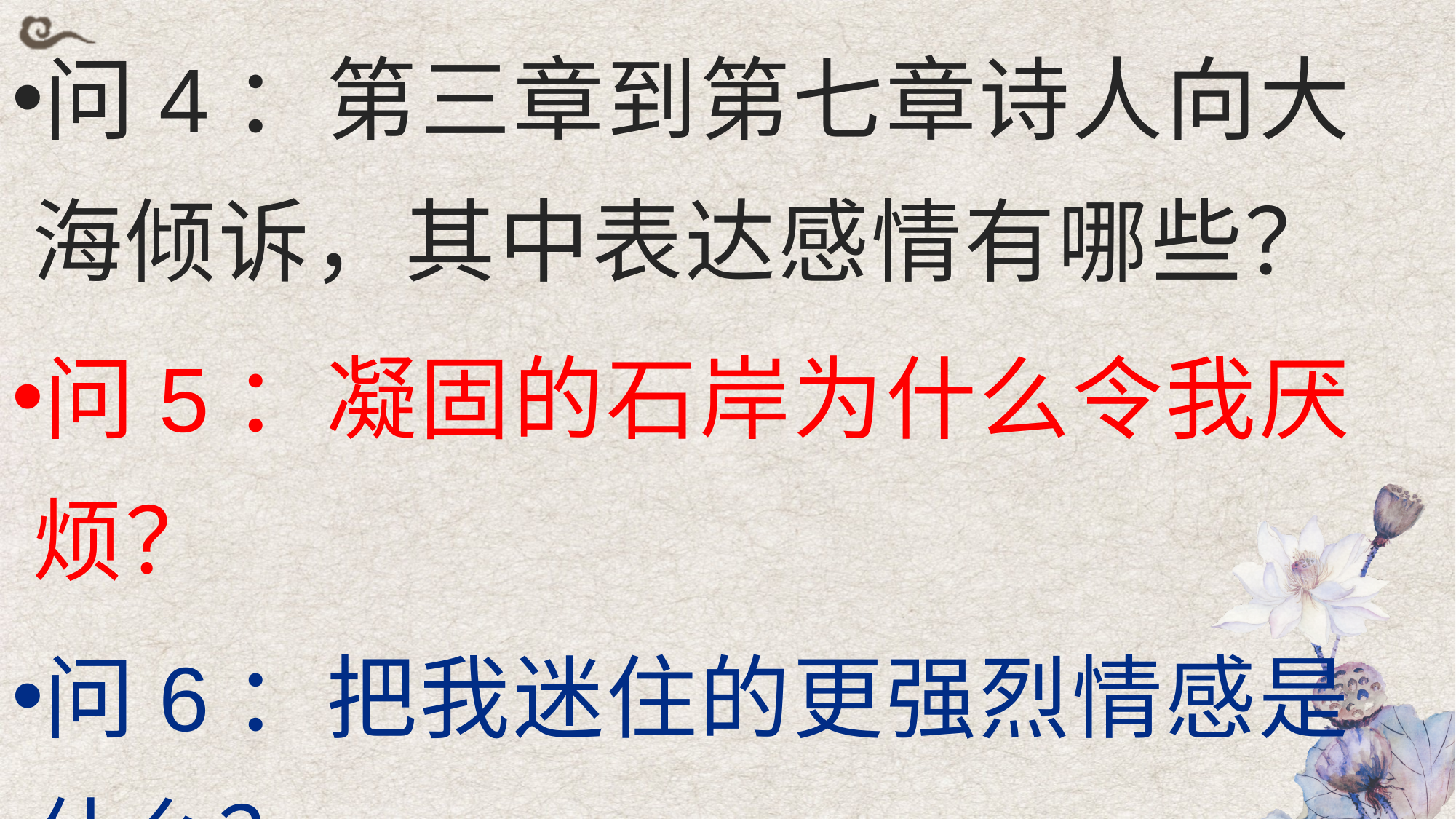

问4：第三章到第七章诗人向大海倾诉，其中表达感情有哪些？
问5：凝固的石岸为什么令我厌烦？
问6：把我迷住的更强烈情感是什么？
#